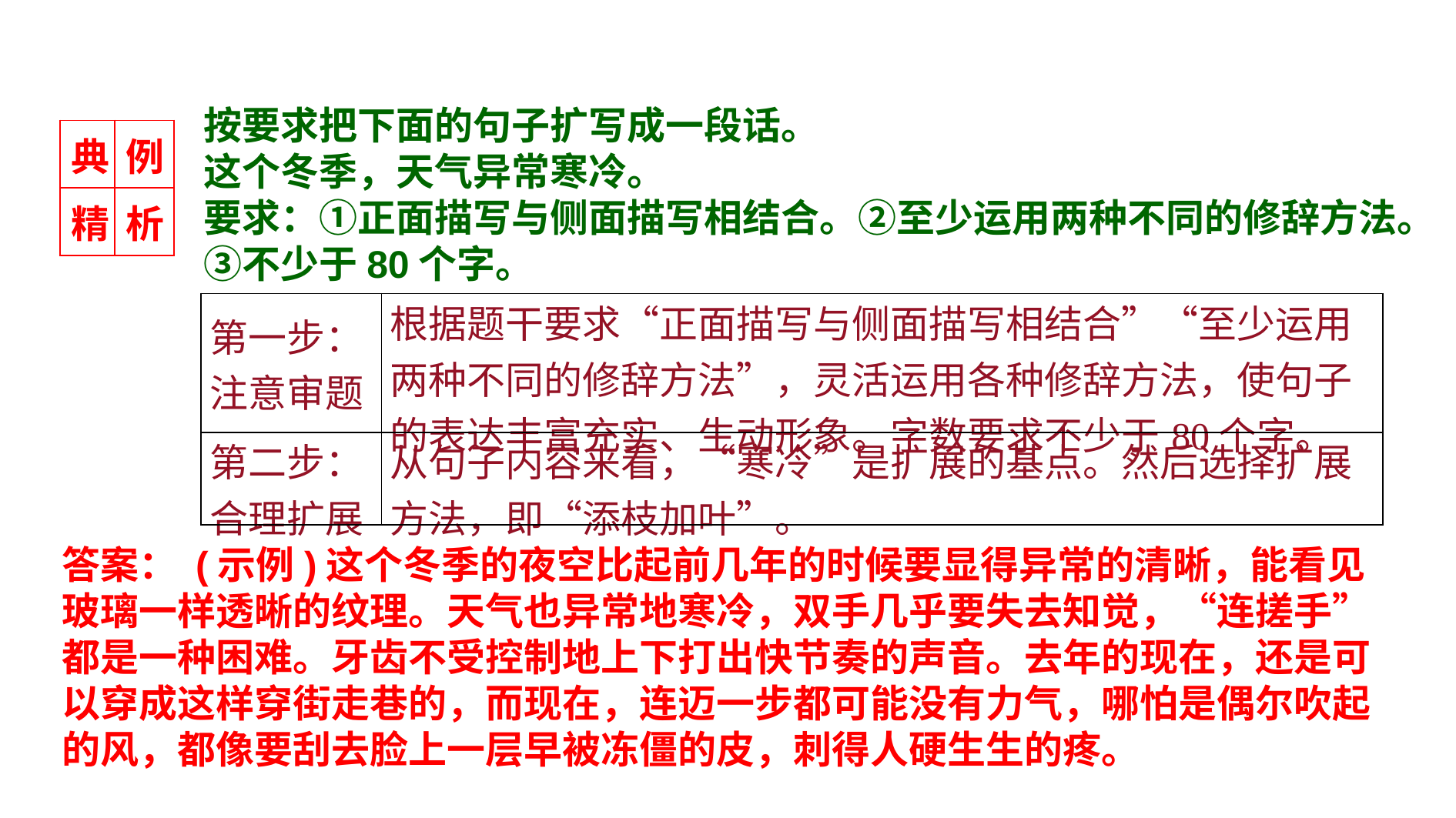

按要求把下面的句子扩写成一段话。
这个冬季，天气异常寒冷。
要求：①正面描写与侧面描写相结合。②至少运用两种不同的修辞方法。③不少于80个字。
| 典 | 例 |
| --- | --- |
| 精 | 析 |
| 第一步：注意审题 | 根据题干要求“正面描写与侧面描写相结合”“至少运用两种不同的修辞方法”，灵活运用各种修辞方法，使句子的表达丰富充实、生动形象。字数要求不少于80个字。 |
| --- | --- |
| 第二步：合理扩展 | 从句子内容来看，“寒冷”是扩展的基点。然后选择扩展方法，即“添枝加叶”。 |
答案： (示例)这个冬季的夜空比起前几年的时候要显得异常的清晰，能看见玻璃一样透晰的纹理。天气也异常地寒冷，双手几乎要失去知觉，“连搓手”都是一种困难。牙齿不受控制地上下打出快节奏的声音。去年的现在，还是可以穿成这样穿街走巷的，而现在，连迈一步都可能没有力气，哪怕是偶尔吹起的风，都像要刮去脸上一层早被冻僵的皮，刺得人硬生生的疼。